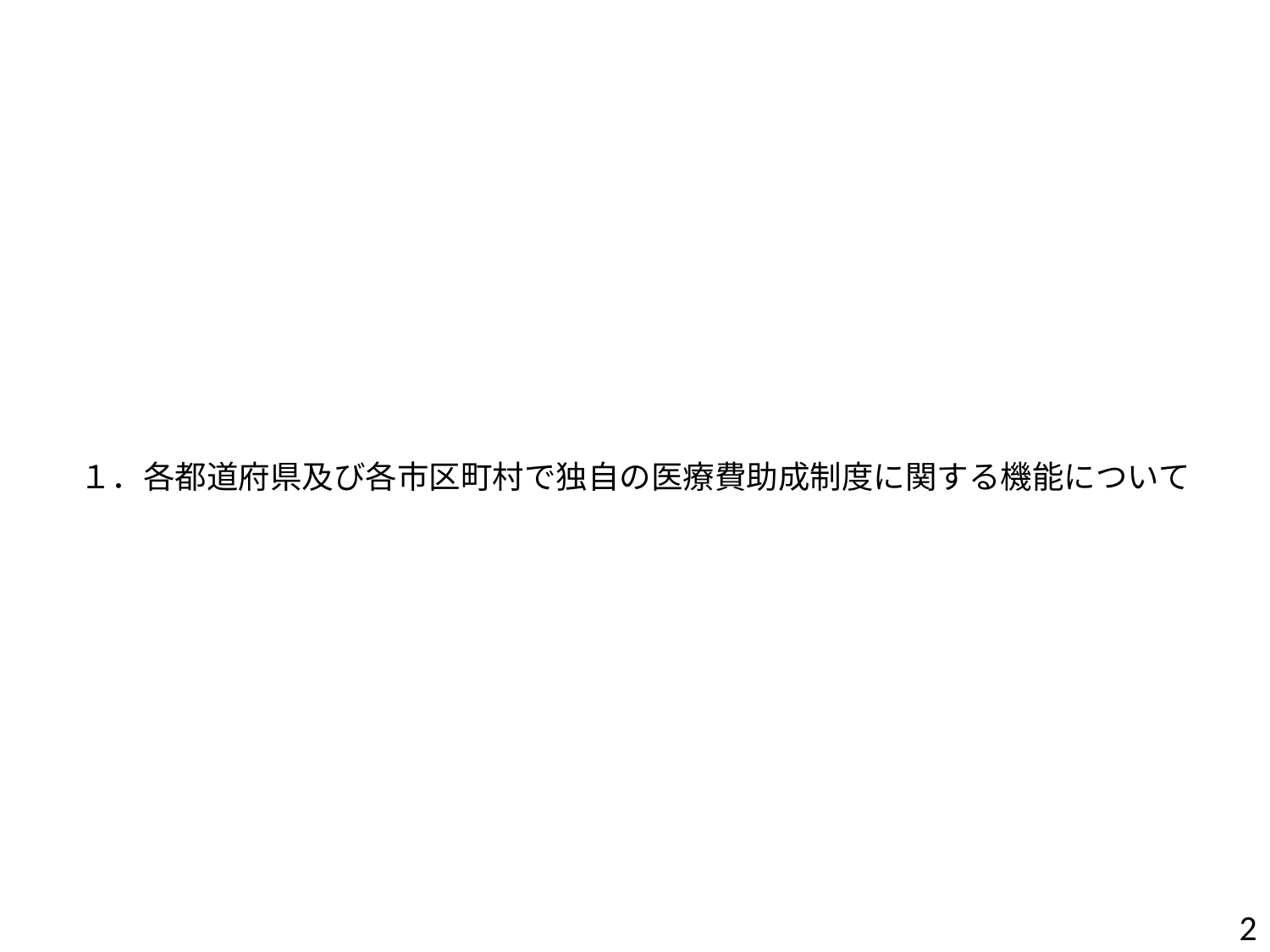

１．各都道府県及び各市区町村で独自の医療費助成制度に関する機能について
2